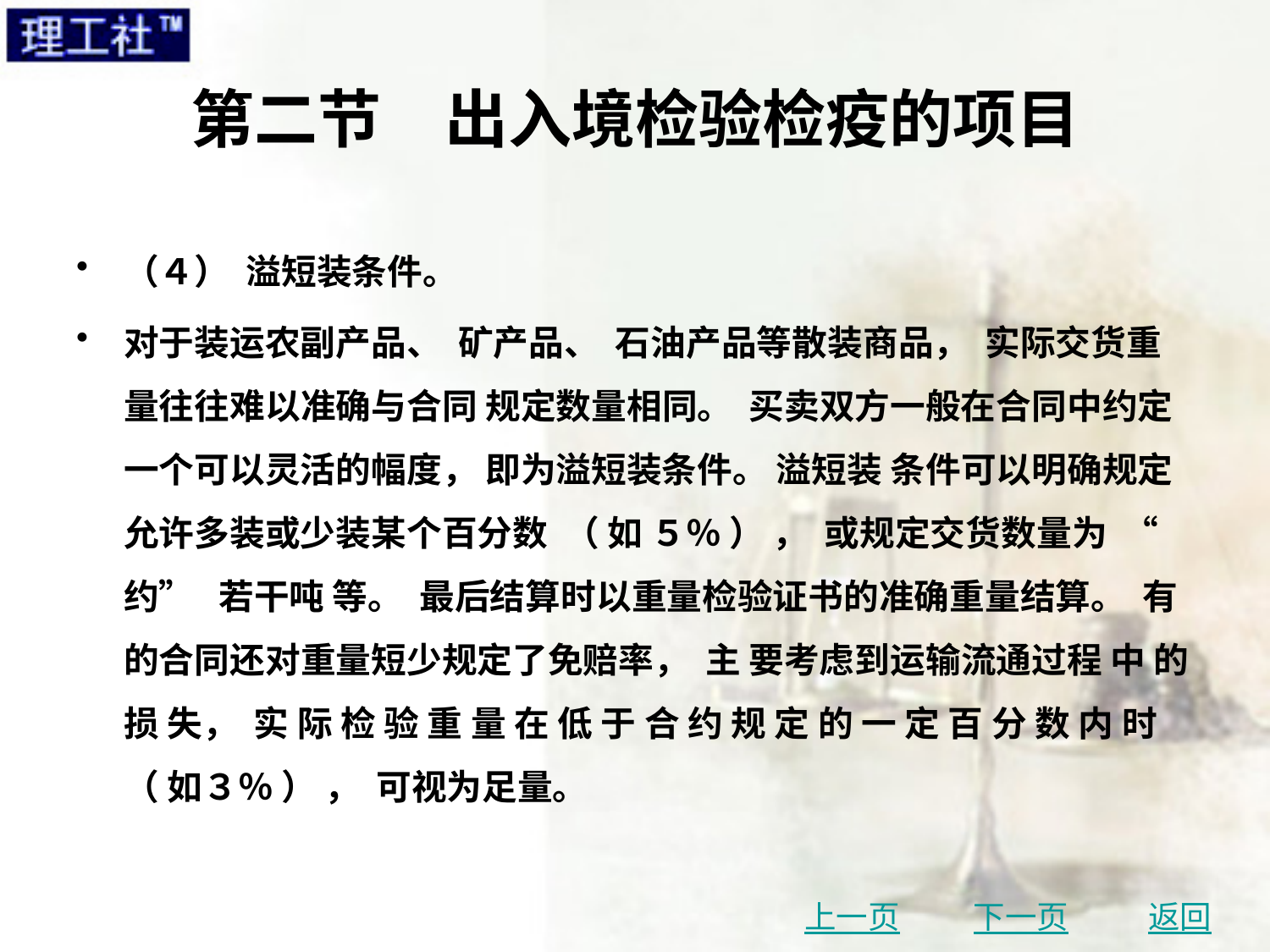

# 第二节　出入境检验检疫的项目
（４）  溢短装条件。
对于装运农副产品、  矿产品、  石油产品等散装商品，  实际交货重量往往难以准确与合同 规定数量相同。  买卖双方一般在合同中约定一个可以灵活的幅度， 即为溢短装条件。 溢短装 条件可以明确规定允许多装或少装某个百分数  （ 如 ５％ ） ，  或规定交货数量为  “ 约”   若干吨 等。  最后结算时以重量检验证书的准确重量结算。  有的合同还对重量短少规定了免赔率，  主 要考虑到运输流通过程 中 的 损 失，  实 际 检 验 重 量 在 低 于 合 约 规 定 的 一 定 百 分 数 内 时  （ 如３％ ） ，  可视为足量。

上一页
下一页
返回